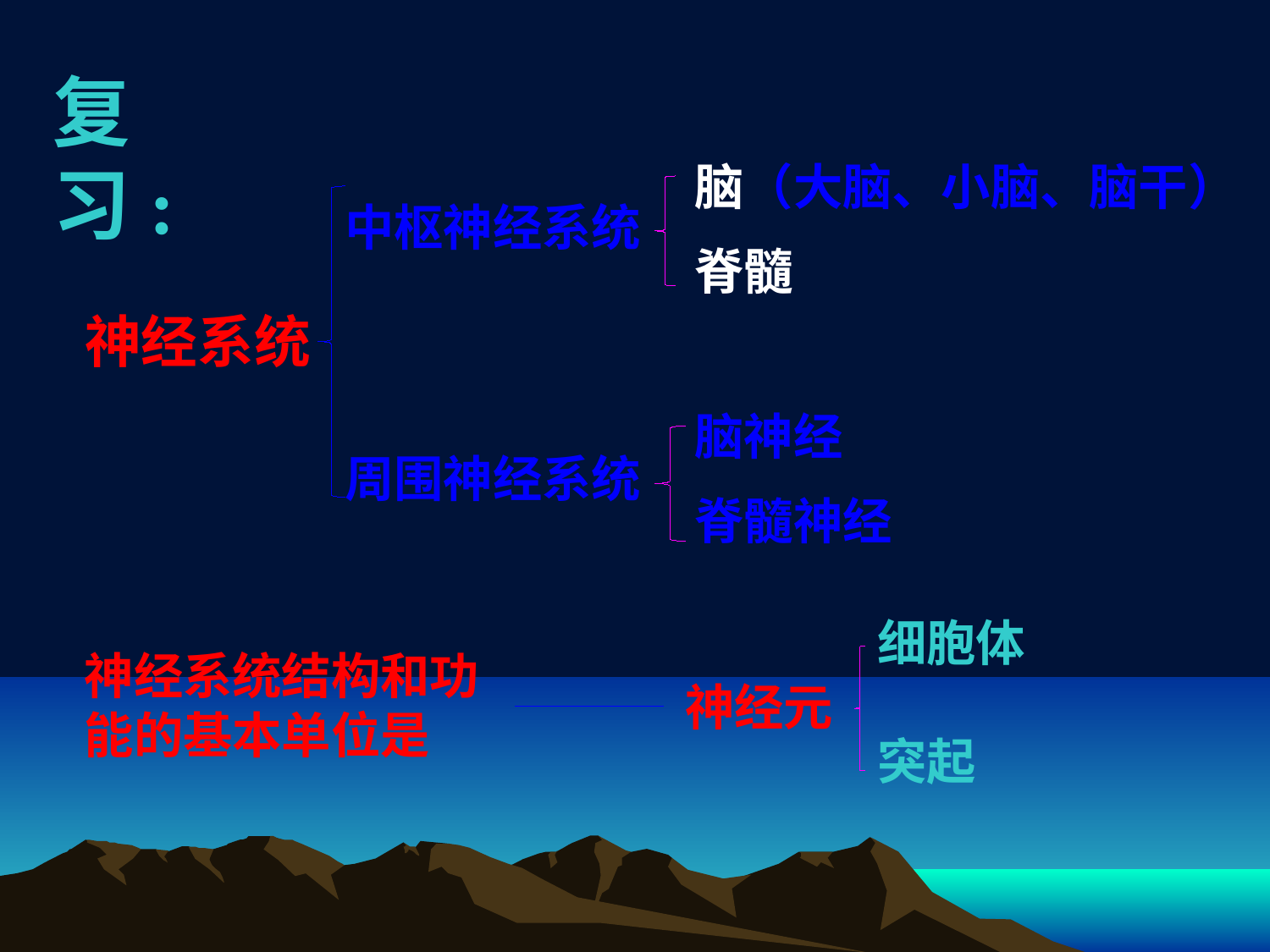

复习:
脑（大脑、小脑、脑干）
脊髓

中枢神经系统

周围神经系统
神经系统
脑神经
脊髓神经

细胞体

突起
神经系统结构和功能的基本单位是

神经元